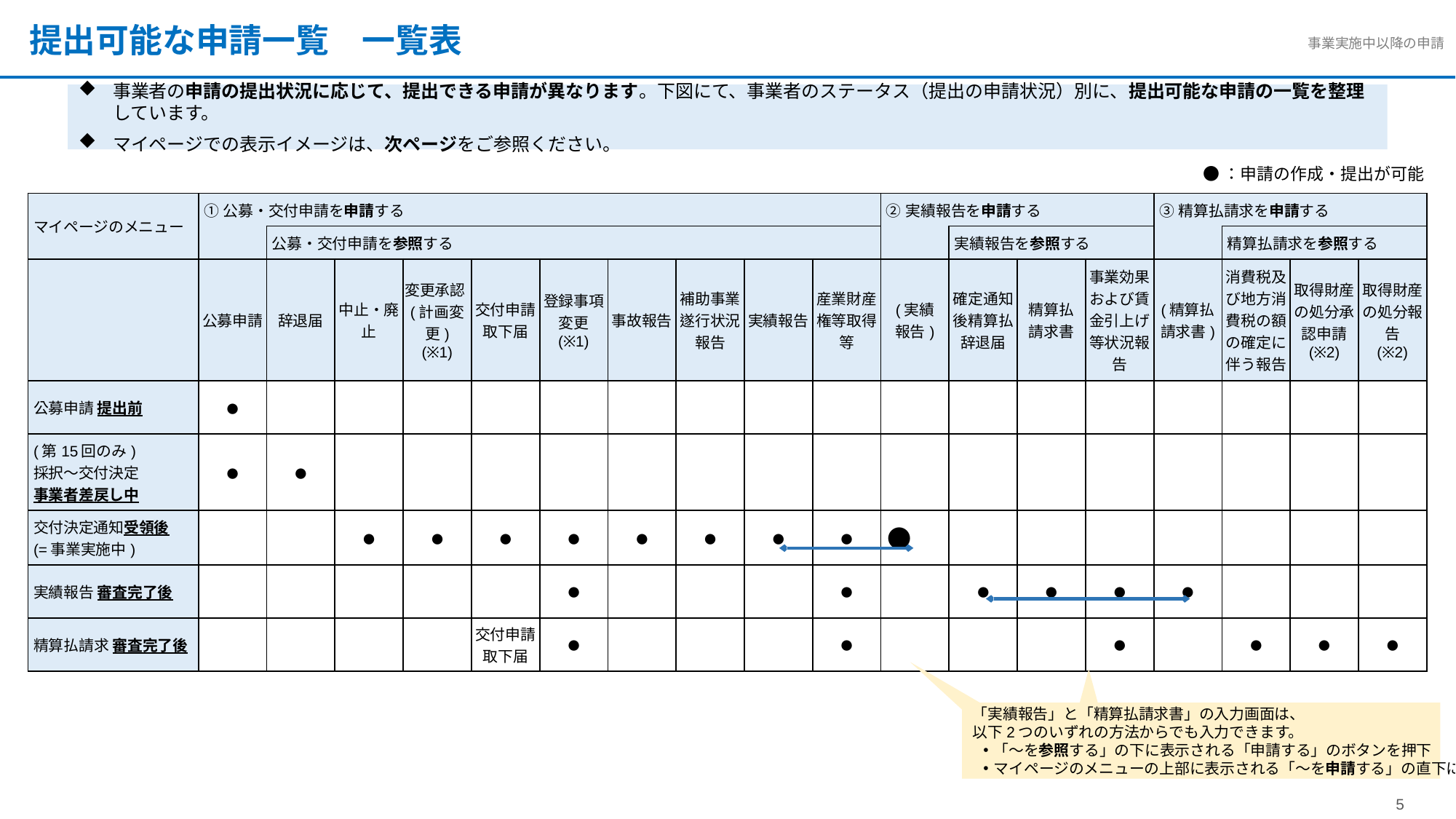

提出可能な申請一覧　一覧表
事業者の申請の提出状況に応じて、提出できる申請が異なります。下図にて、事業者のステータス（提出の申請状況）別に、提出可能な申請の一覧を整理しています。
マイページでの表示イメージは、次ページをご参照ください。
●：申請の作成・提出が可能
| マイページのメニュー | ①公募・交付申請を申請する |  |  |  |  |  |  |  |  |  | ②実績報告を申請する |  |  |  | ③精算払請求を申請する |  |  |  |
| --- | --- | --- | --- | --- | --- | --- | --- | --- | --- | --- | --- | --- | --- | --- | --- | --- | --- | --- |
|  |  | 公募・交付申請を参照する |  |  |  |  |  |  |  |  |  | 実績報告を参照する |  |  |  | 精算払請求を参照する |  |  |
|  | 公募申請 | 辞退届 | 中止・廃止 | 変更承認(計画変更) (※1) | 交付申請取下届 | 登録事項変更 (※1) | 事故報告 | 補助事業遂行状況報告 | 実績報告 | 産業財産権等取得等 | (実績 報告) | 確定通知後精算払辞退届 | 精算払 請求書 | 事業効果および賃金引上げ等状況報告 | (精算払 請求書) | 消費税及び地方消費税の額の確定に伴う報告 | 取得財産の処分承認申請 (※2) | 取得財産の処分報告 (※2) |
| 公募申請 提出前 | ● |  |  |  |  |  |  |  |  |  |  |  |  |  |  |  |  |  |
| (第15回のみ) 採択～交付決定 事業者差戻し中 | ● | ● |  |  |  |  |  |  |  |  |  |  |  |  |  |  |  |  |
| 交付決定通知受領後 (=事業実施中) |  |  | ● | ● | ● | ● | ● | ● | ● | ● | ● |  |  |  |  |  |  |  |
| 実績報告 審査完了後 |  |  |  |  |  | ● |  |  |  | ● |  | ● | ● | ● | ● |  |  |  |
| 精算払請求 審査完了後 |  |  |  |  | 交付申請取下届 | ● |  |  |  | ● |  |  |  | ● |  | ● | ● | ● |

「実績報告」と「精算払請求書」の入力画面は、
以下2つのいずれの方法からでも入力できます。
「～を参照する」の下に表示される「申請する」のボタンを押下
マイページのメニューの上部に表示される「～を申請する」の直下にあるリンク